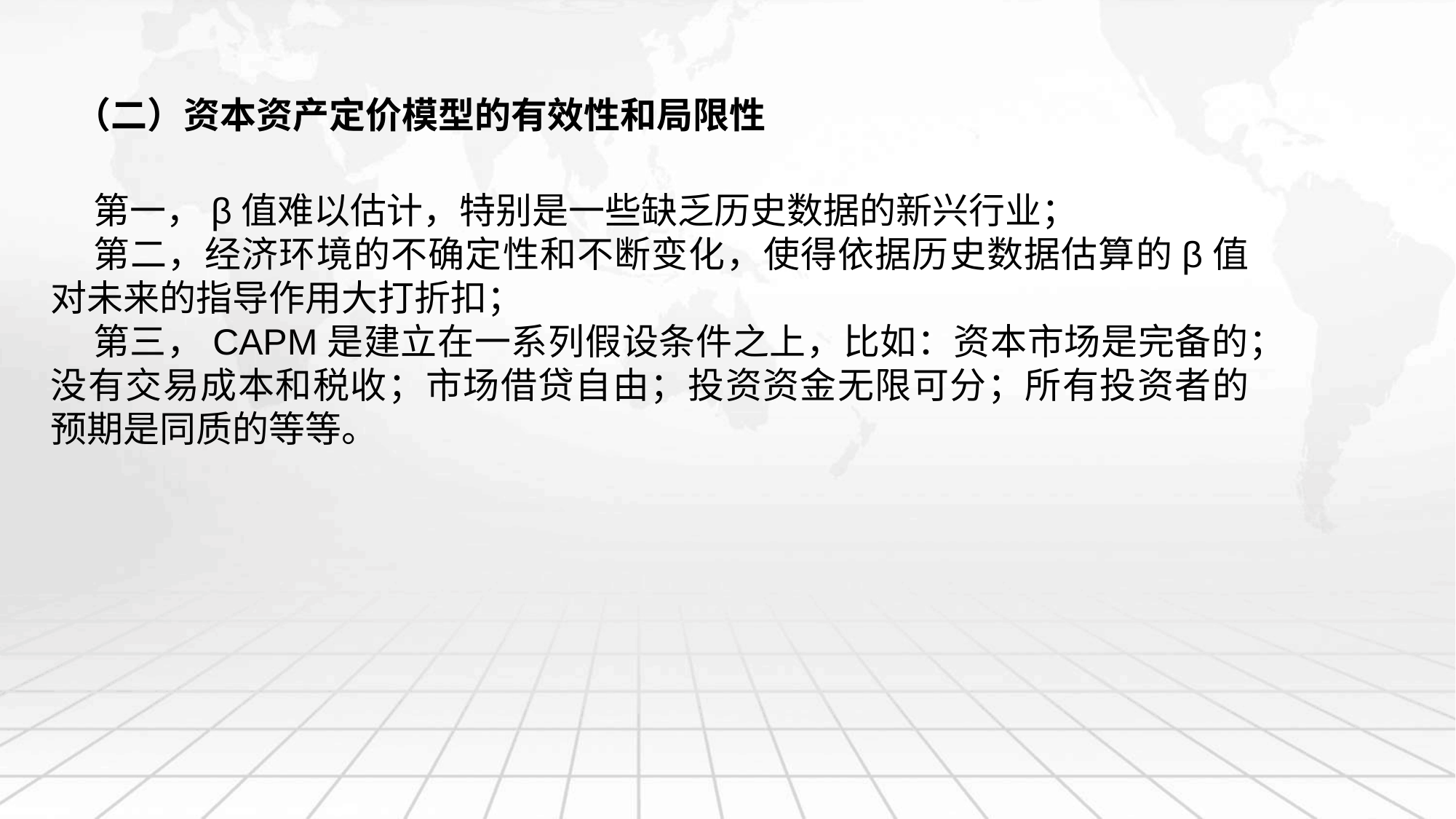

（二）资本资产定价模型的有效性和局限性
第一，β值难以估计，特别是一些缺乏历史数据的新兴行业；
第二，经济环境的不确定性和不断变化，使得依据历史数据估算的β值对未来的指导作用大打折扣；
第三，CAPM是建立在一系列假设条件之上，比如：资本市场是完备的；没有交易成本和税收；市场借贷自由；投资资金无限可分；所有投资者的预期是同质的等等。